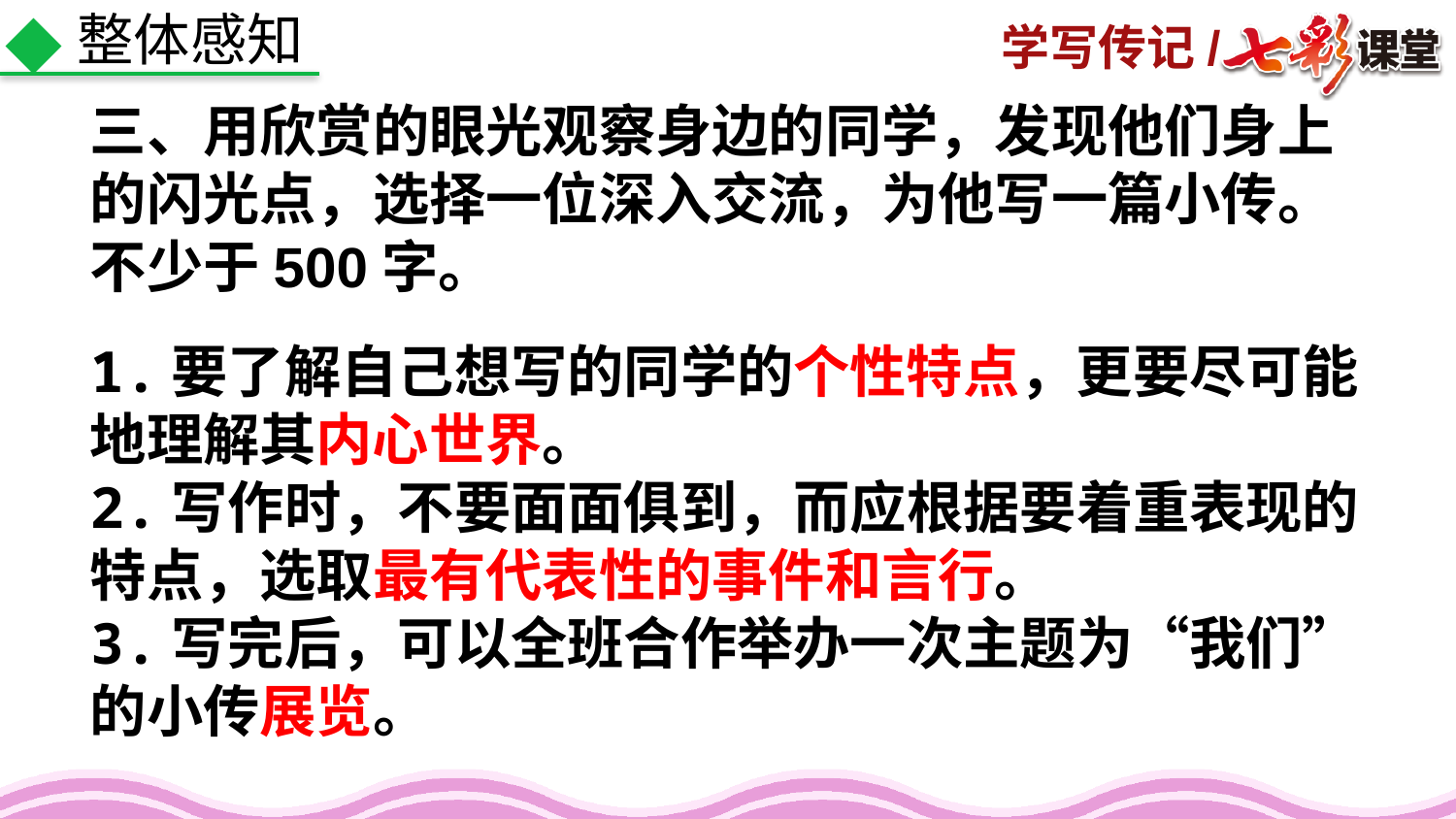

整体感知

三、用欣赏的眼光观察身边的同学，发现他们身上的闪光点，选择一位深入交流，为他写一篇小传。不少于500字。
1.要了解自己想写的同学的个性特点，更要尽可能地理解其内心世界。
2.写作时，不要面面俱到，而应根据要着重表现的特点，选取最有代表性的事件和言行。
3.写完后，可以全班合作举办一次主题为“我们”的小传展览。